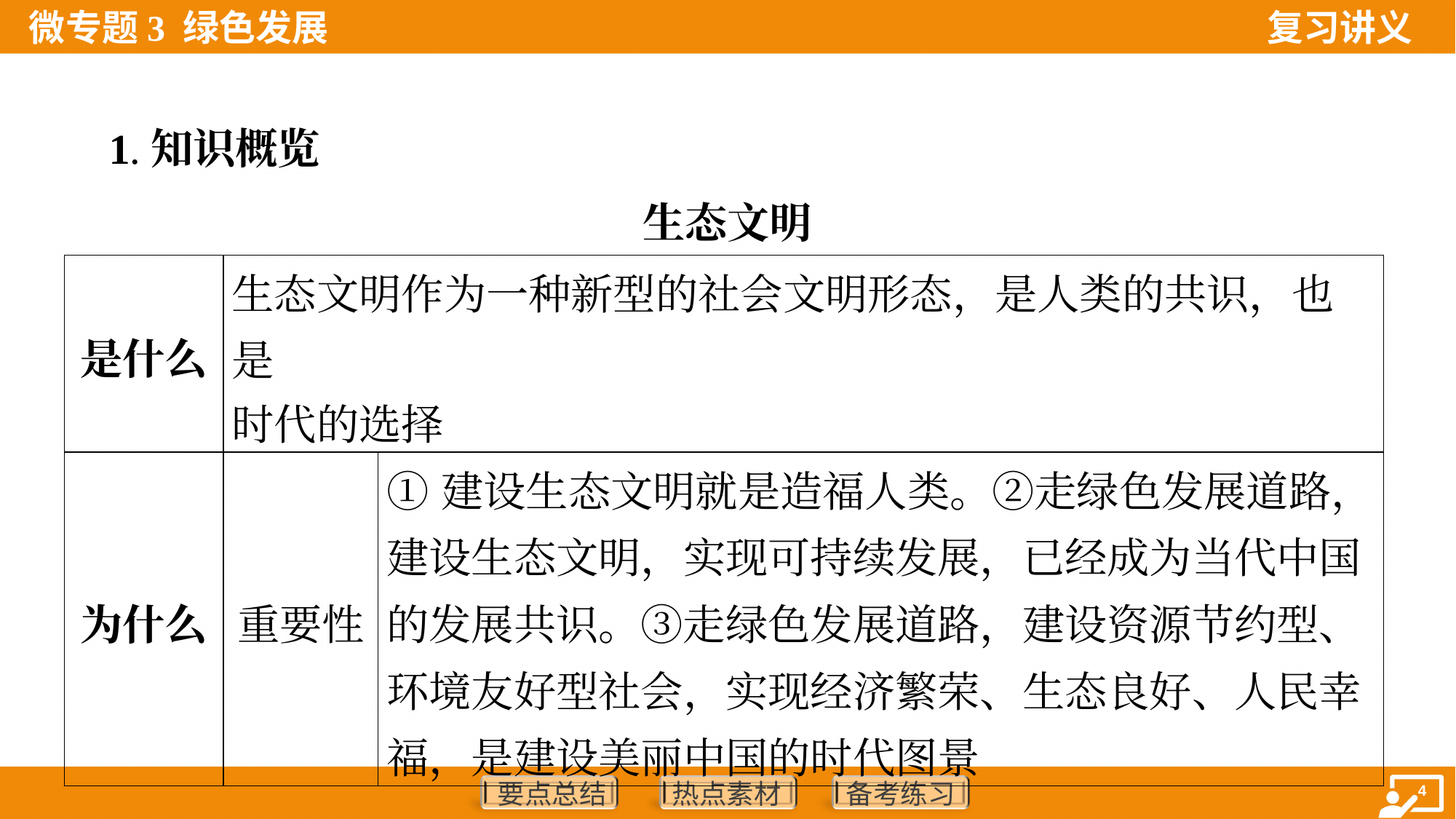

1.知识概览
生态文明
| 是什么 | 生态文明作为一种新型的社会文明形态，是人类的共识，也是 时代的选择 |  |
| --- | --- | --- |
| 为什么 | 重要性 | ①建设生态文明就是造福人类。②走绿色发展道路，建设生态文明，实现可持续发展，已经成为当代中国的发展共识。③走绿色发展道路，建设资源节约型、环境友好型社会，实现经济繁荣、生态良好、人民幸福，是建设美丽中国的时代图景 |